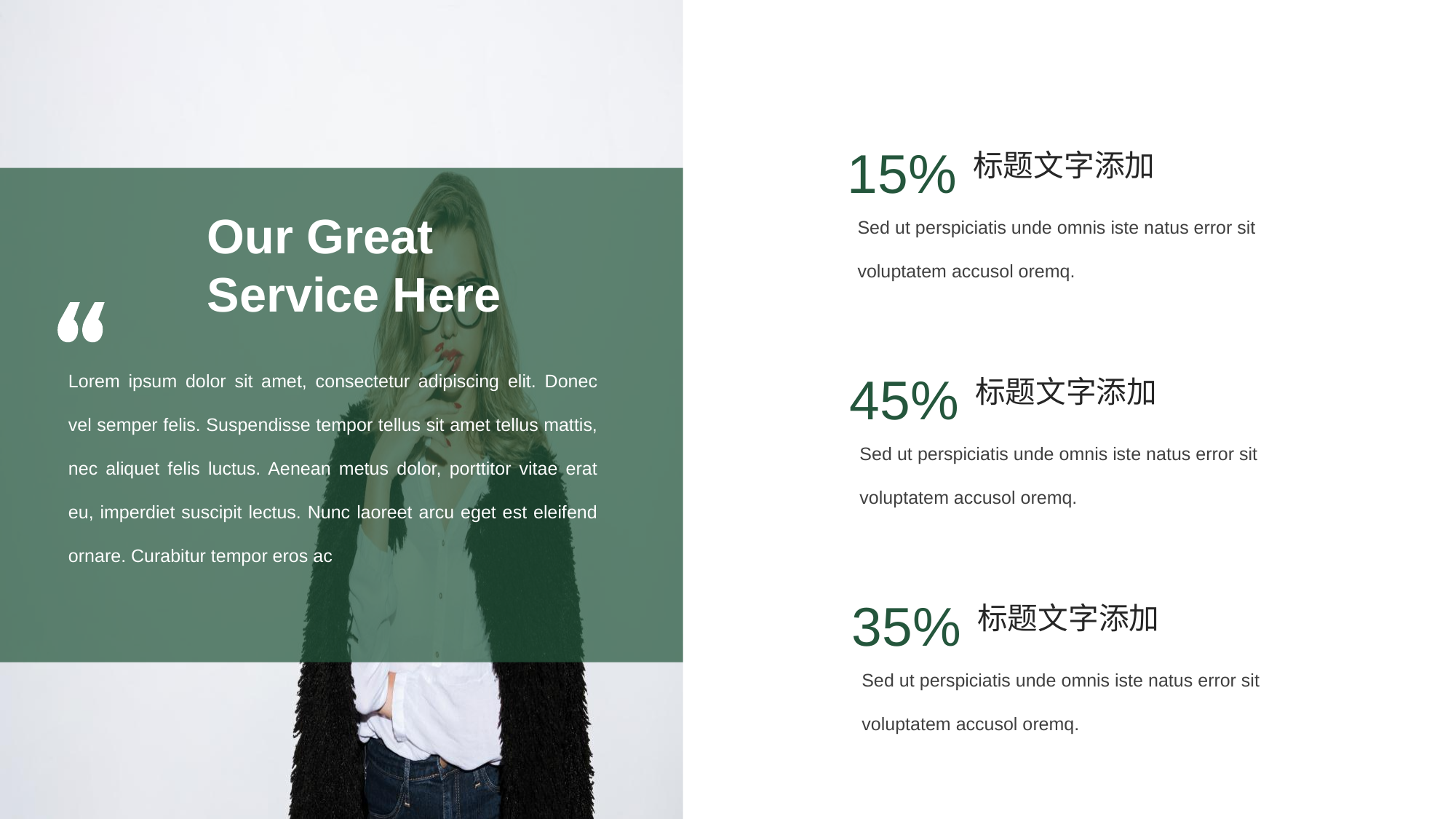

15%
标题文字添加

Sed ut perspiciatis unde omnis iste natus error sit voluptatem accusol oremq.
Our Great Service Here

45%
Lorem ipsum dolor sit amet, consectetur adipiscing elit. Donec vel semper felis. Suspendisse tempor tellus sit amet tellus mattis, nec aliquet felis luctus. Aenean metus dolor, porttitor vitae erat eu, imperdiet suscipit lectus. Nunc laoreet arcu eget est eleifend ornare. Curabitur tempor eros ac
标题文字添加
Sed ut perspiciatis unde omnis iste natus error sit voluptatem accusol oremq.
35%
标题文字添加
Sed ut perspiciatis unde omnis iste natus error sit voluptatem accusol oremq.